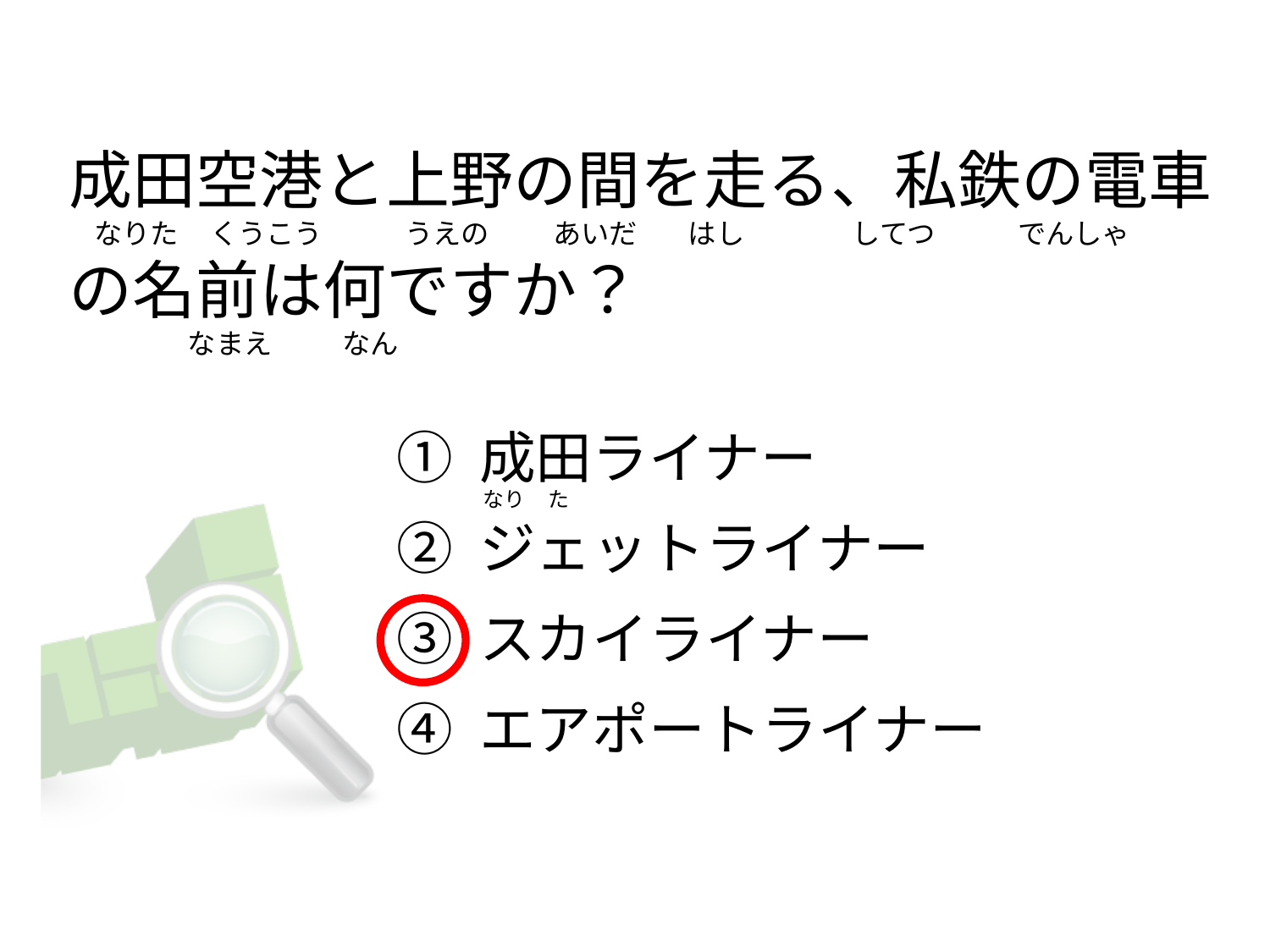

# 成田空港と上野の間を走る、私鉄の電車     なりた     くうこう             うえの          あいだ        はし                 してつ             でんしゃ の名前は何ですか？ 　　　　 なまえ           なん
① 成田ライナー
② ジェットライナー
③ スカイライナー
④ エアポートライナー
なり     た